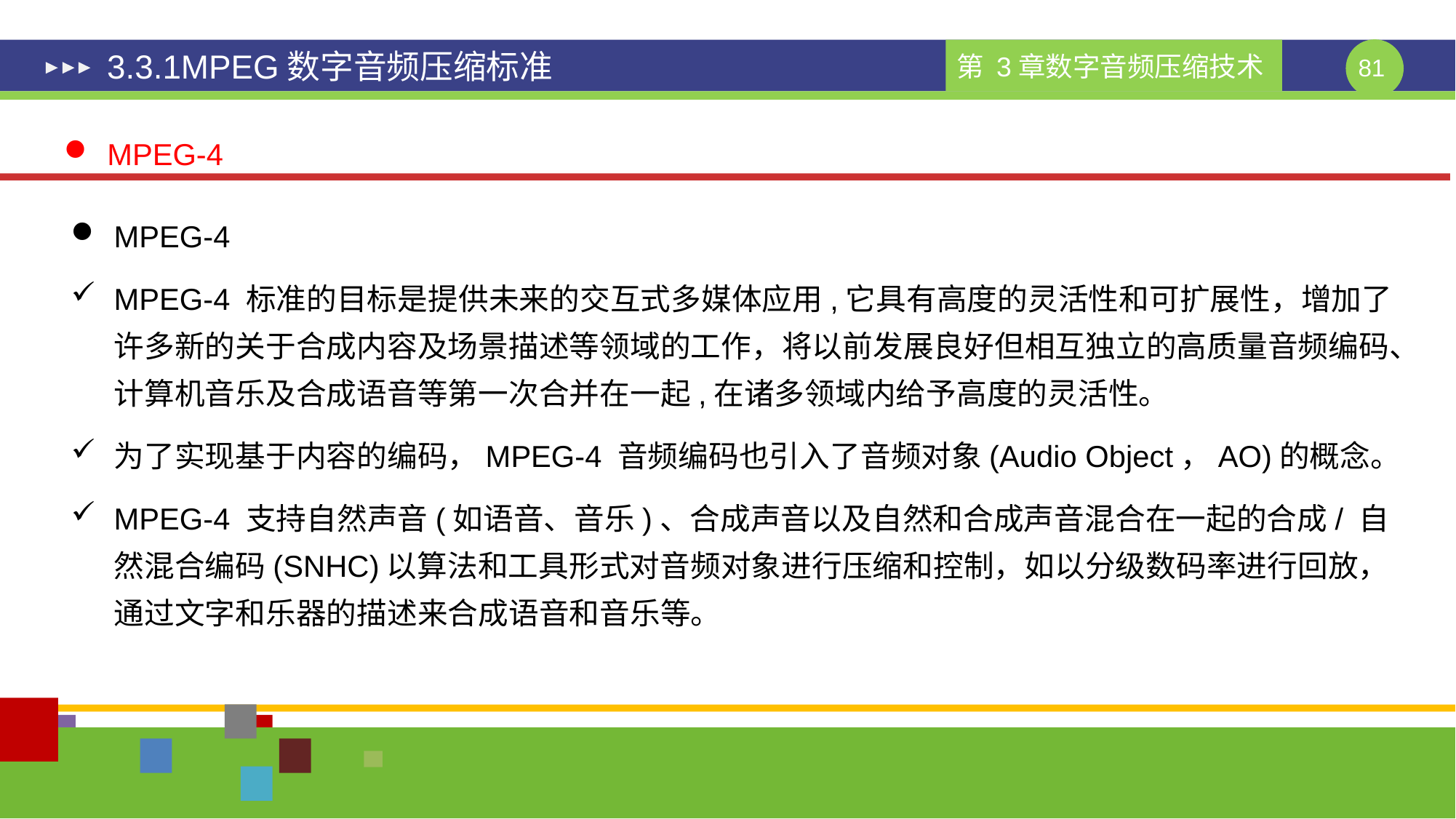

# 3.3.1MPEG数字音频压缩标准
MPEG-4

MPEG-4
MPEG-4 标准的目标是提供未来的交互式多媒体应用,它具有高度的灵活性和可扩展性，增加了许多新的关于合成内容及场景描述等领域的工作，将以前发展良好但相互独立的高质量音频编码、计算机音乐及合成语音等第一次合并在一起,在诸多领域内给予高度的灵活性。
为了实现基于内容的编码，MPEG-4 音频编码也引入了音频对象(Audio Object，AO)的概念。
MPEG-4 支持自然声音(如语音、音乐)、合成声音以及自然和合成声音混合在一起的合成/ 自然混合编码(SNHC)以算法和工具形式对音频对象进行压缩和控制，如以分级数码率进行回放，通过文字和乐器的描述来合成语音和音乐等。